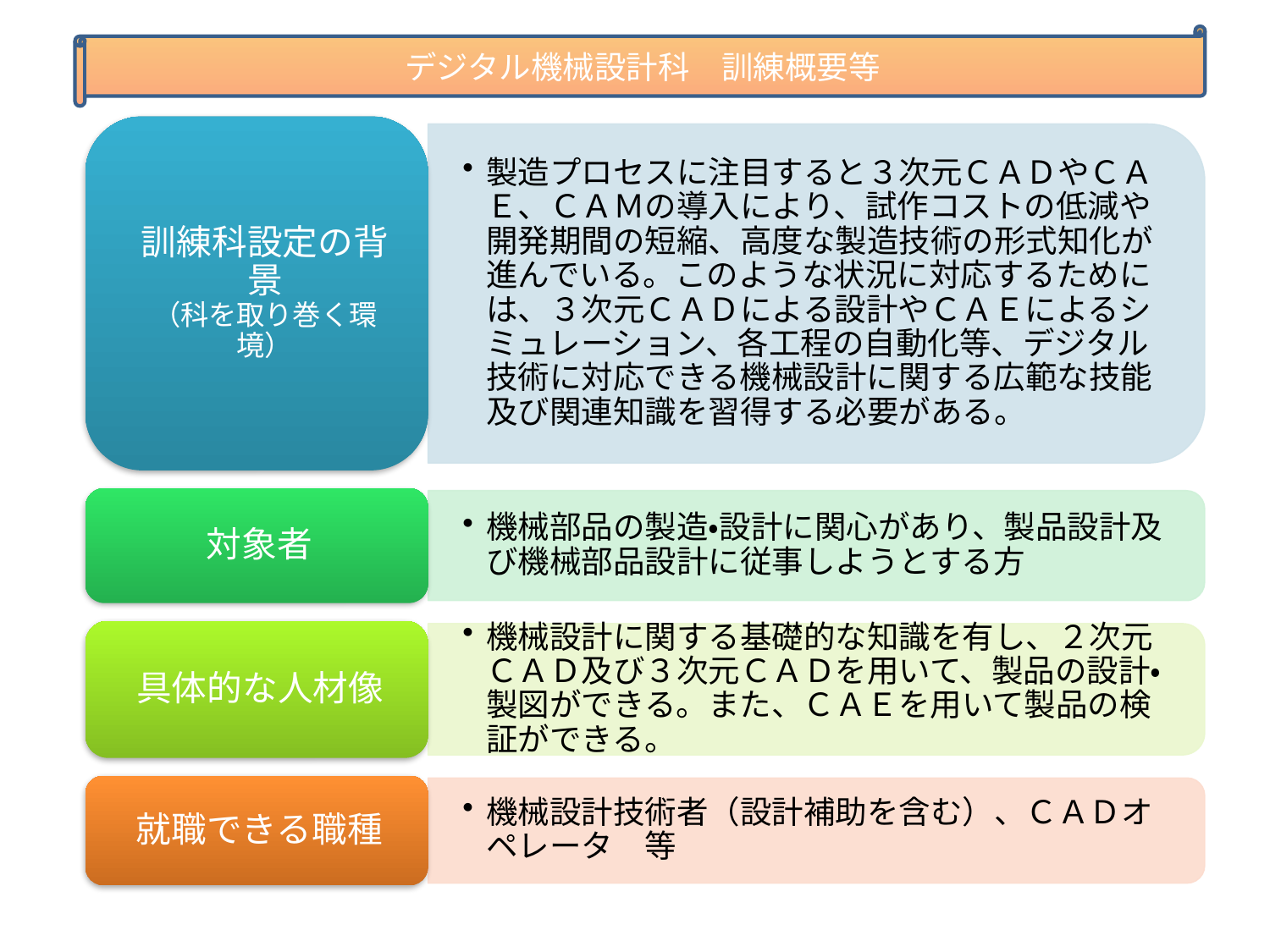

デジタル機械設計科　訓練概要等
製造プロセスに注目すると３次元ＣＡＤやＣＡＥ、ＣＡＭの導入により、試作コストの低減や開発期間の短縮、高度な製造技術の形式知化が進んでいる。このような状況に対応するためには、３次元ＣＡＤによる設計やＣＡＥによるシミュレーション、各工程の自動化等、デジタル技術に対応できる機械設計に関する広範な技能及び関連知識を習得する必要がある。
訓練科設定の背景
（科を取り巻く環境）
機械部品の製造・設計に関心があり、製品設計及び機械部品設計に従事しようとする方
対象者
機械設計に関する基礎的な知識を有し、２次元ＣＡＤ及び３次元ＣＡＤを用いて、製品の設計・製図ができる。また、ＣＡＥを用いて製品の検証ができる。
具体的な人材像
機械設計技術者（設計補助を含む）、ＣＡＤオペレータ　等
就職できる職種